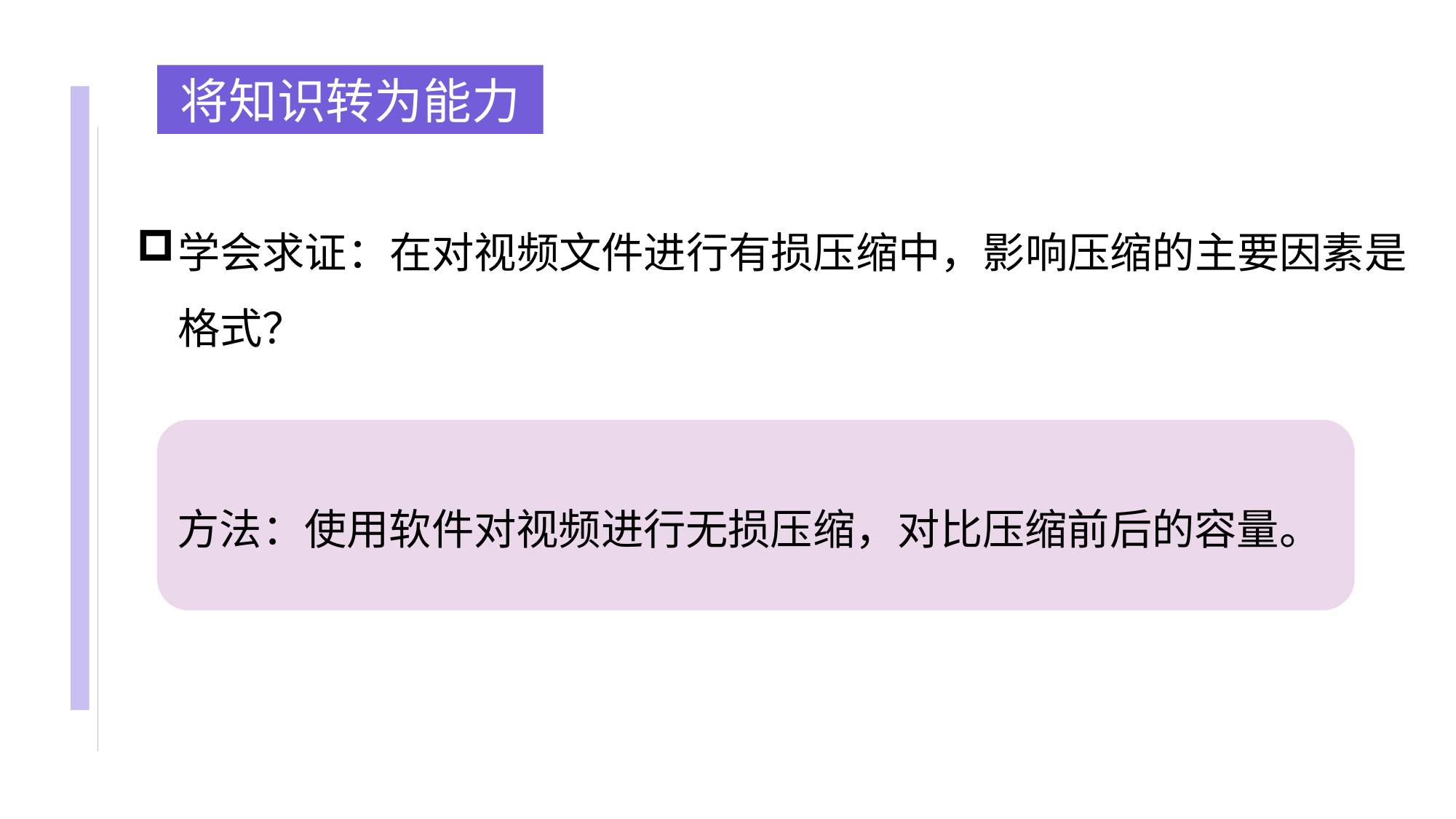

将知识转为能力

学会求证：在对视频文件进行有损压缩中，影响压缩的主要因素是格式？

方法：使用软件对视频进行无损压缩，对比压缩前后的容量。